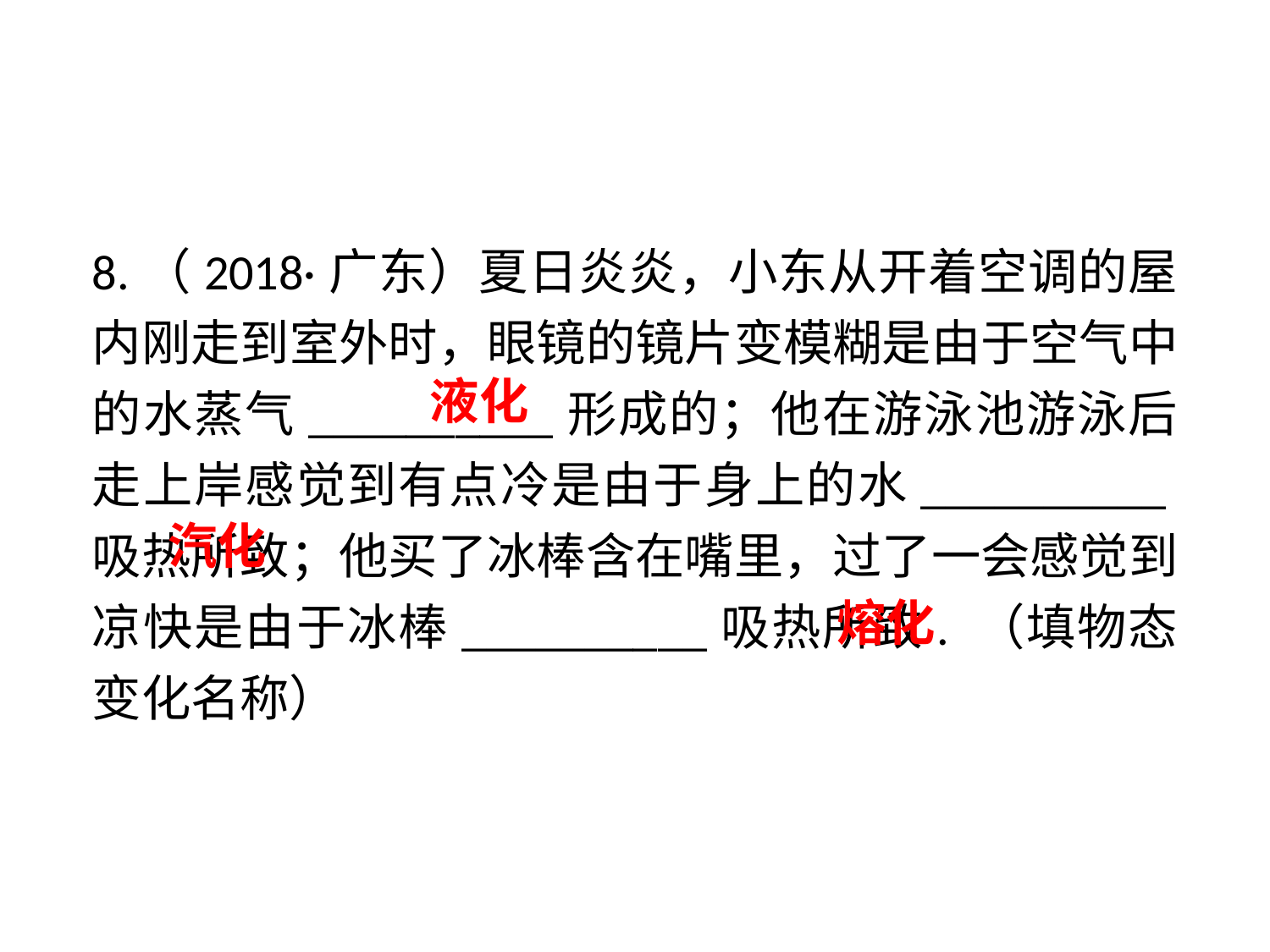

8.（2018·广东）夏日炎炎，小东从开着空调的屋内刚走到室外时，眼镜的镜片变模糊是由于空气中的水蒸气__________形成的；他在游泳池游泳后走上岸感觉到有点冷是由于身上的水__________吸热所致；他买了冰棒含在嘴里，过了一会感觉到凉快是由于冰棒__________吸热所致. （填物态变化名称）
液化
汽化
熔化